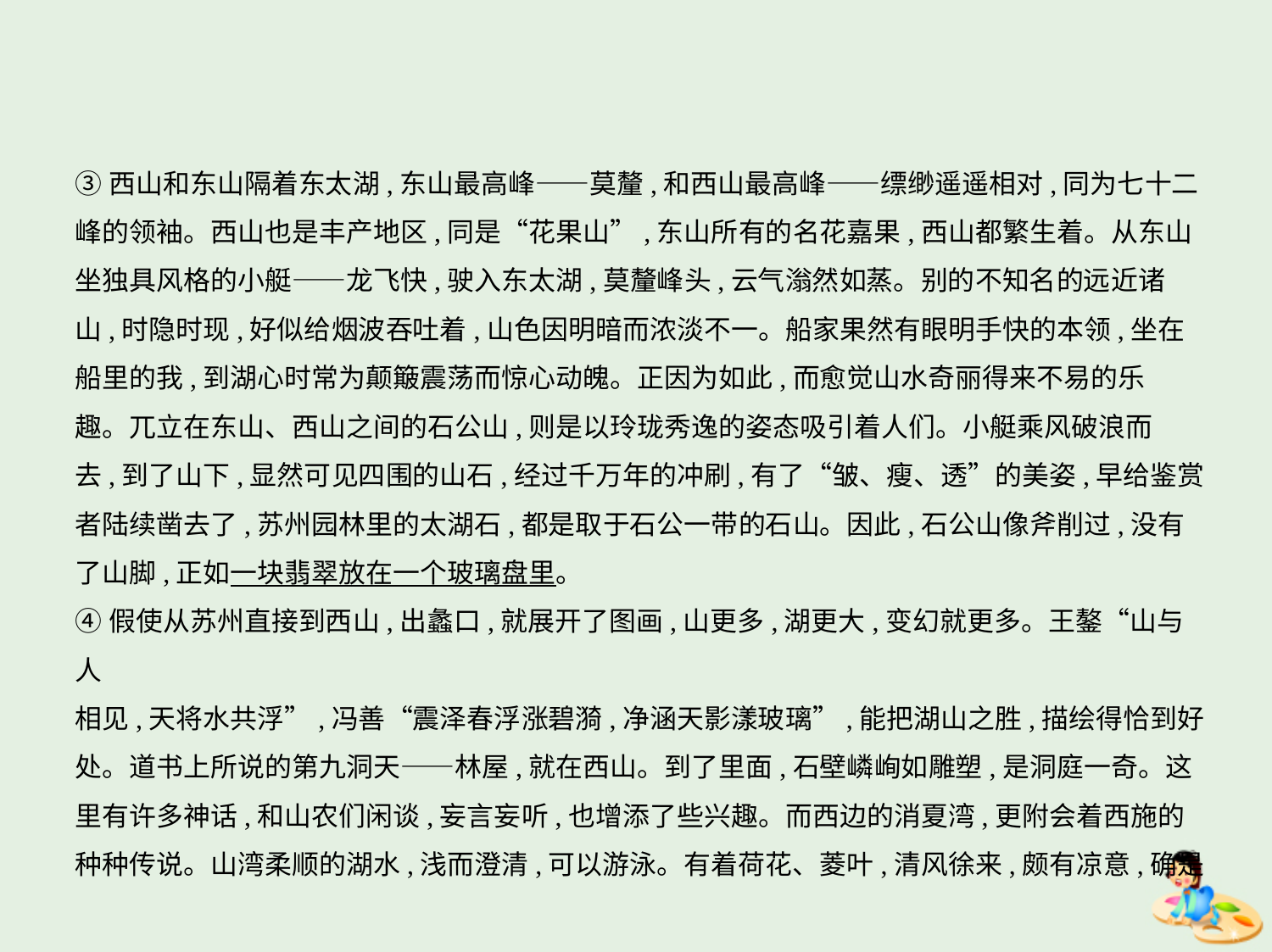

③西山和东山隔着东太湖,东山最高峰——莫釐,和西山最高峰——缥缈遥遥相对,同为七十二
峰的领袖。西山也是丰产地区,同是“花果山”,东山所有的名花嘉果,西山都繁生着。从东山
坐独具风格的小艇——龙飞快,驶入东太湖,莫釐峰头,云气滃然如蒸。别的不知名的远近诸
山,时隐时现,好似给烟波吞吐着,山色因明暗而浓淡不一。船家果然有眼明手快的本领,坐在
船里的我,到湖心时常为颠簸震荡而惊心动魄。正因为如此,而愈觉山水奇丽得来不易的乐
趣。兀立在东山、西山之间的石公山,则是以玲珑秀逸的姿态吸引着人们。小艇乘风破浪而
去,到了山下,显然可见四围的山石,经过千万年的冲刷,有了“皱、瘦、透”的美姿,早给鉴赏
者陆续凿去了,苏州园林里的太湖石,都是取于石公一带的石山。因此,石公山像斧削过,没有
了山脚,正如一块翡翠放在一个玻璃盘里。
④假使从苏州直接到西山,出蠡口,就展开了图画,山更多,湖更大,变幻就更多。王鏊“山与人
相见,天将水共浮”,冯善“震泽春浮涨碧漪,净涵天影漾玻璃”,能把湖山之胜,描绘得恰到好
处。道书上所说的第九洞天——林屋,就在西山。到了里面,石壁嶙峋如雕塑,是洞庭一奇。这
里有许多神话,和山农们闲谈,妄言妄听,也增添了些兴趣。而西边的消夏湾,更附会着西施的
种种传说。山湾柔顺的湖水,浅而澄清,可以游泳。有着荷花、菱叶,清风徐来,颇有凉意,确是